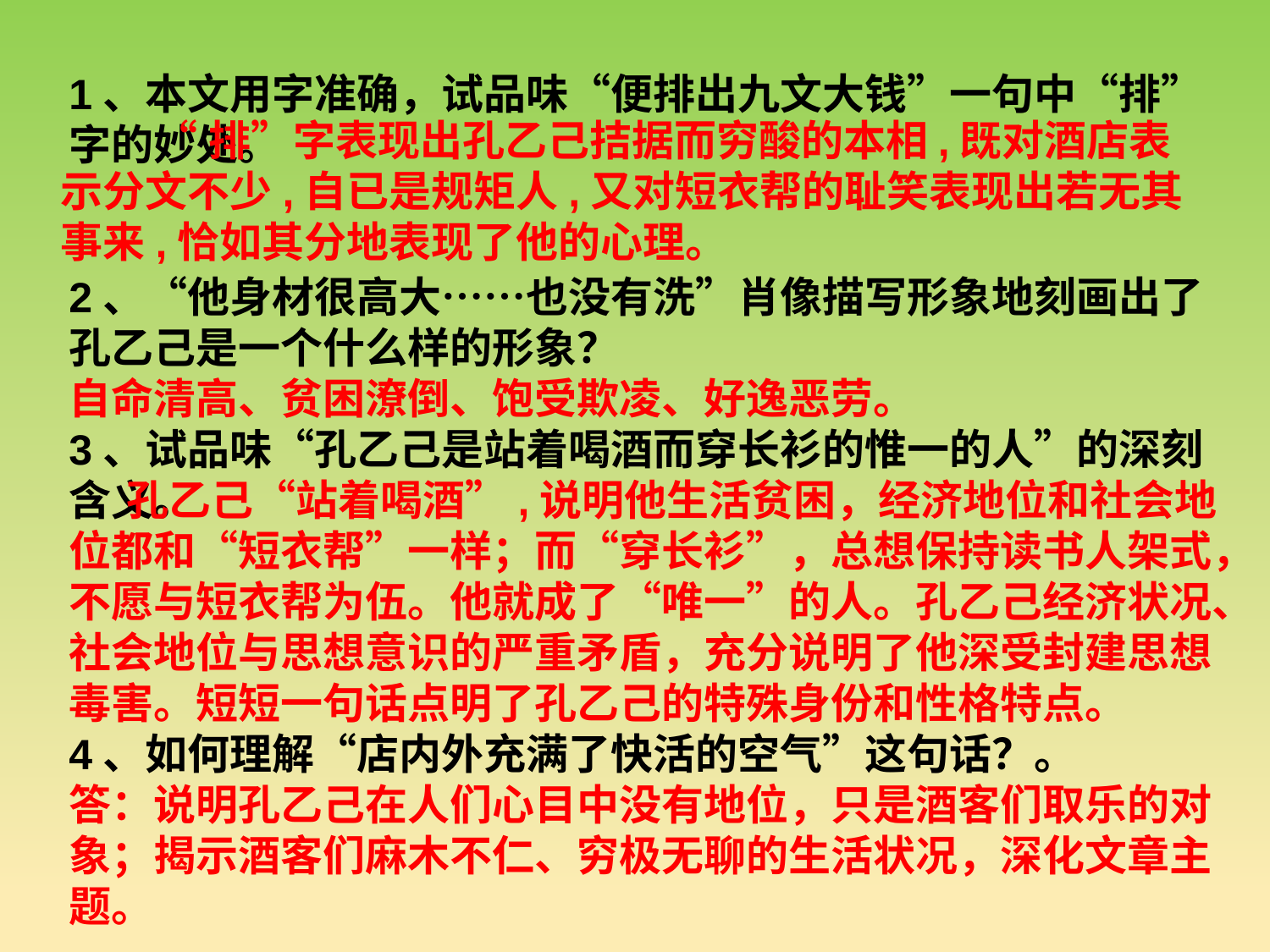

1、本文用字准确，试品味“便排出九文大钱”一句中“排”字的妙处。

2、“他身材很高大……也没有洗”肖像描写形象地刻画出了孔乙己是一个什么样的形象？
自命清高、贫困潦倒、饱受欺凌、好逸恶劳。
3、试品味“孔乙己是站着喝酒而穿长衫的惟一的人”的深刻含义。

4、如何理解“店内外充满了快活的空气”这句话？。
答：说明孔乙己在人们心目中没有地位，只是酒客们取乐的对象；揭示酒客们麻木不仁、穷极无聊的生活状况，深化文章主题。
          “排”字表现出孔乙己拮据而穷酸的本相,既对酒店表示分文不少,自已是规矩人,又对短衣帮的耻笑表现出若无其事来,恰如其分地表现了他的心理。
     孔乙己“站着喝酒”,说明他生活贫困，经济地位和社会地位都和“短衣帮”一样；而“穿长衫”，总想保持读书人架式，不愿与短衣帮为伍。他就成了“唯一”的人。孔乙己经济状况、社会地位与思想意识的严重矛盾，充分说明了他深受封建思想毒害。短短一句话点明了孔乙己的特殊身份和性格特点。